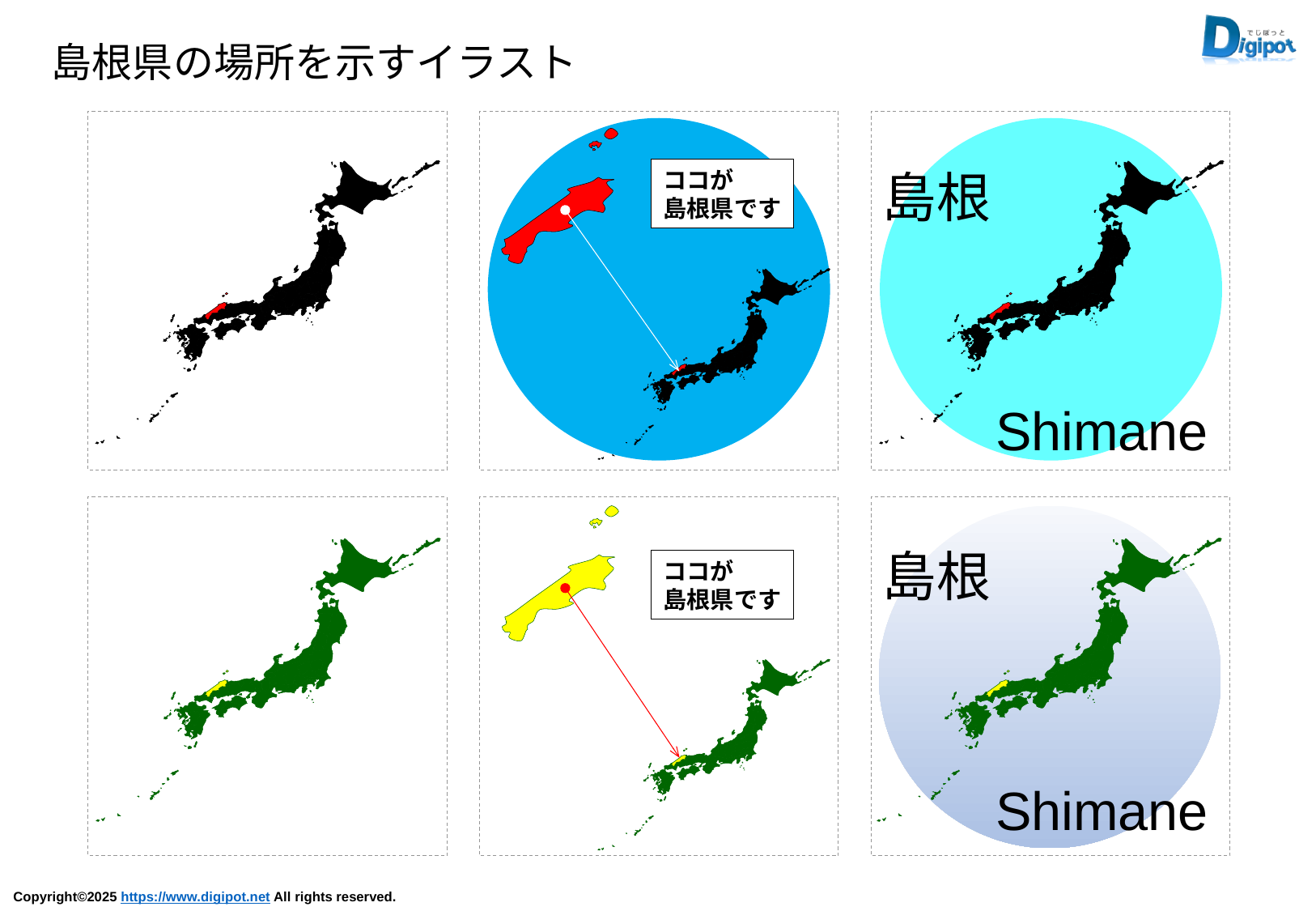

島根県の場所を示すイラスト

ココが
島根県です

島根

Shimane

ココが
島根県です

島根

Shimane